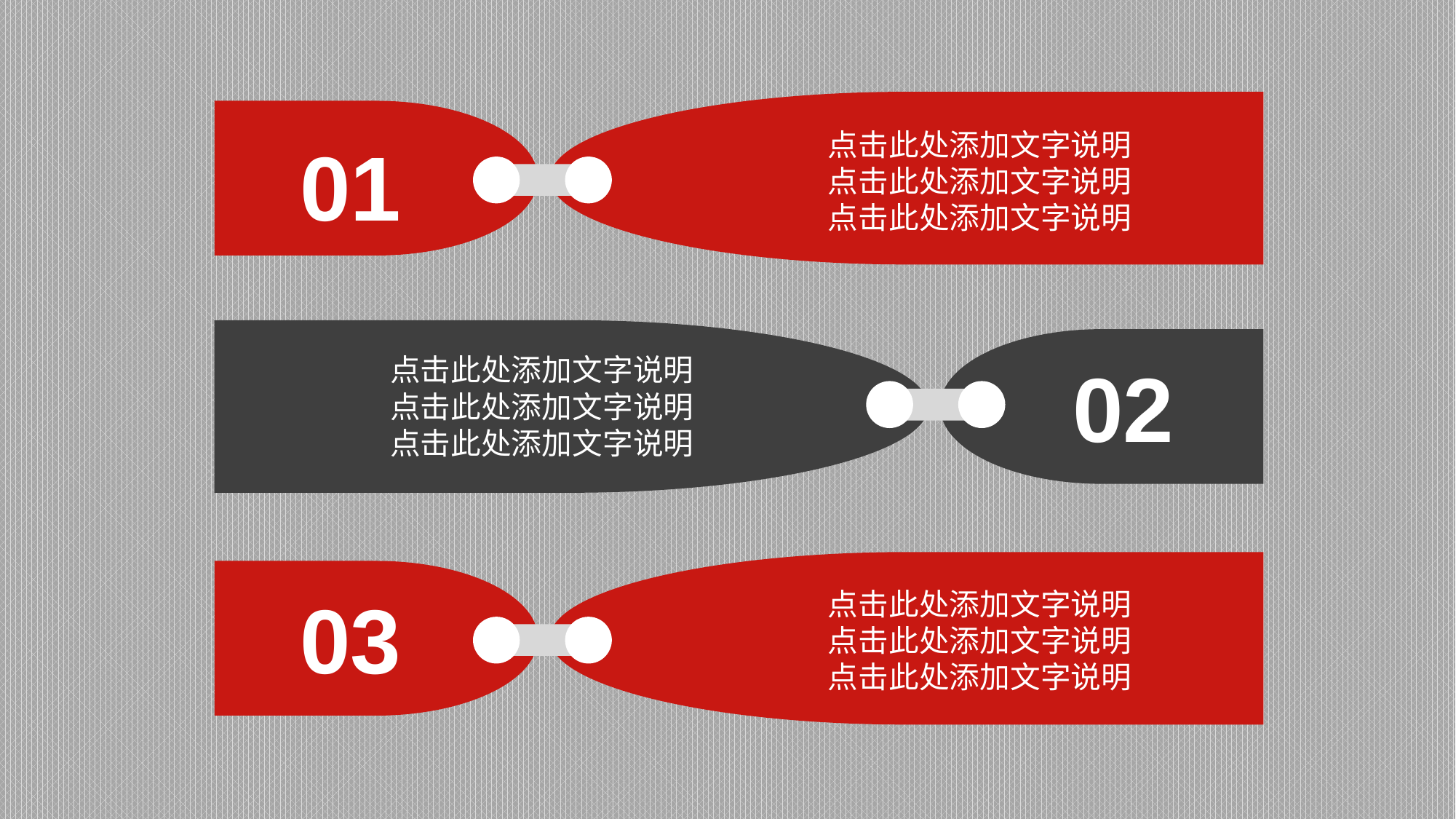

点击此处添加文字说明
点击此处添加文字说明
点击此处添加文字说明
01

点击此处添加文字说明
点击此处添加文字说明
点击此处添加文字说明
02

03
点击此处添加文字说明
点击此处添加文字说明
点击此处添加文字说明